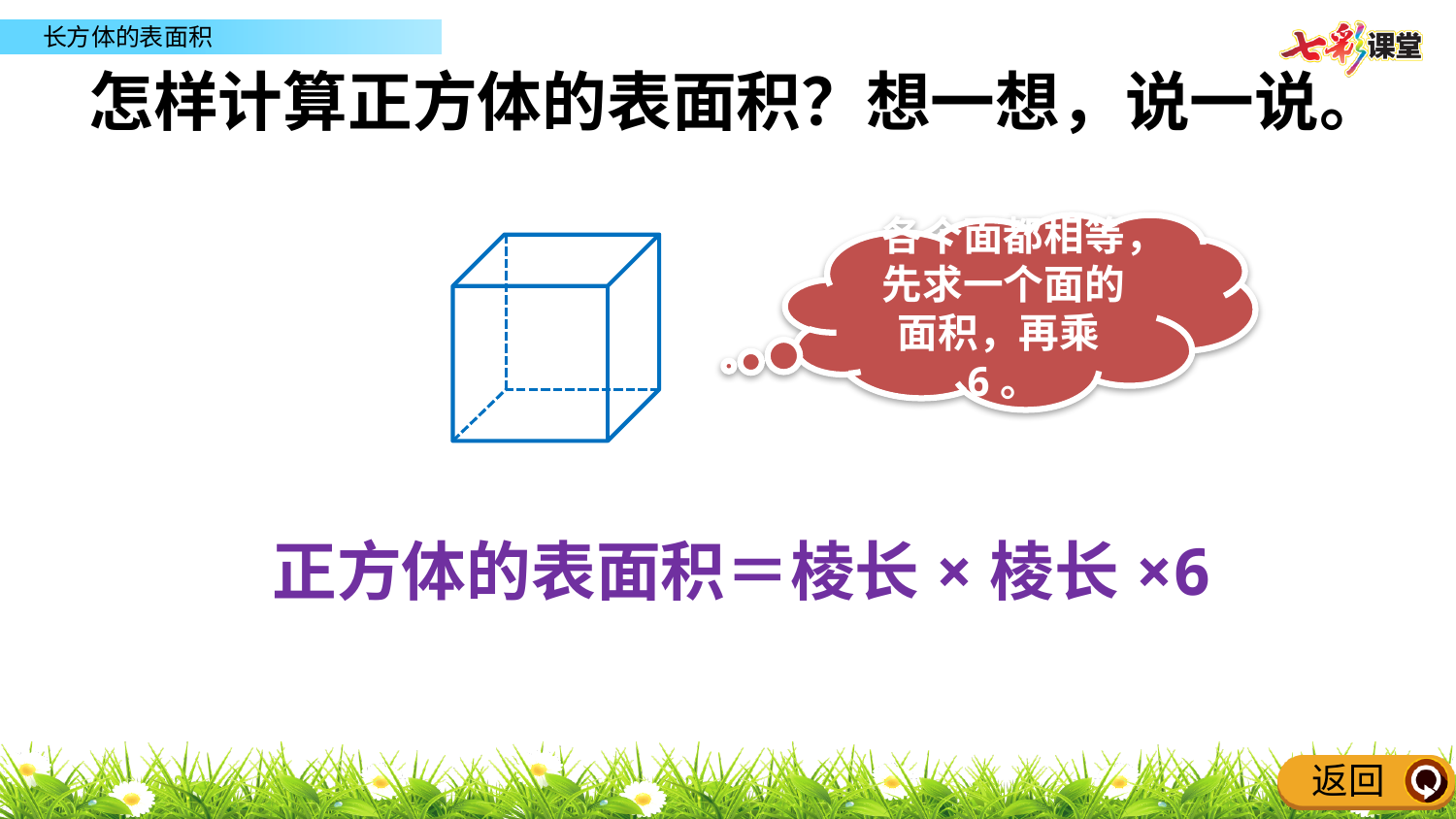

怎样计算正方体的表面积？想一想，说一说。
各个面都相等，先求一个面的面积，再乘6。

正方体的表面积＝棱长×棱长×6